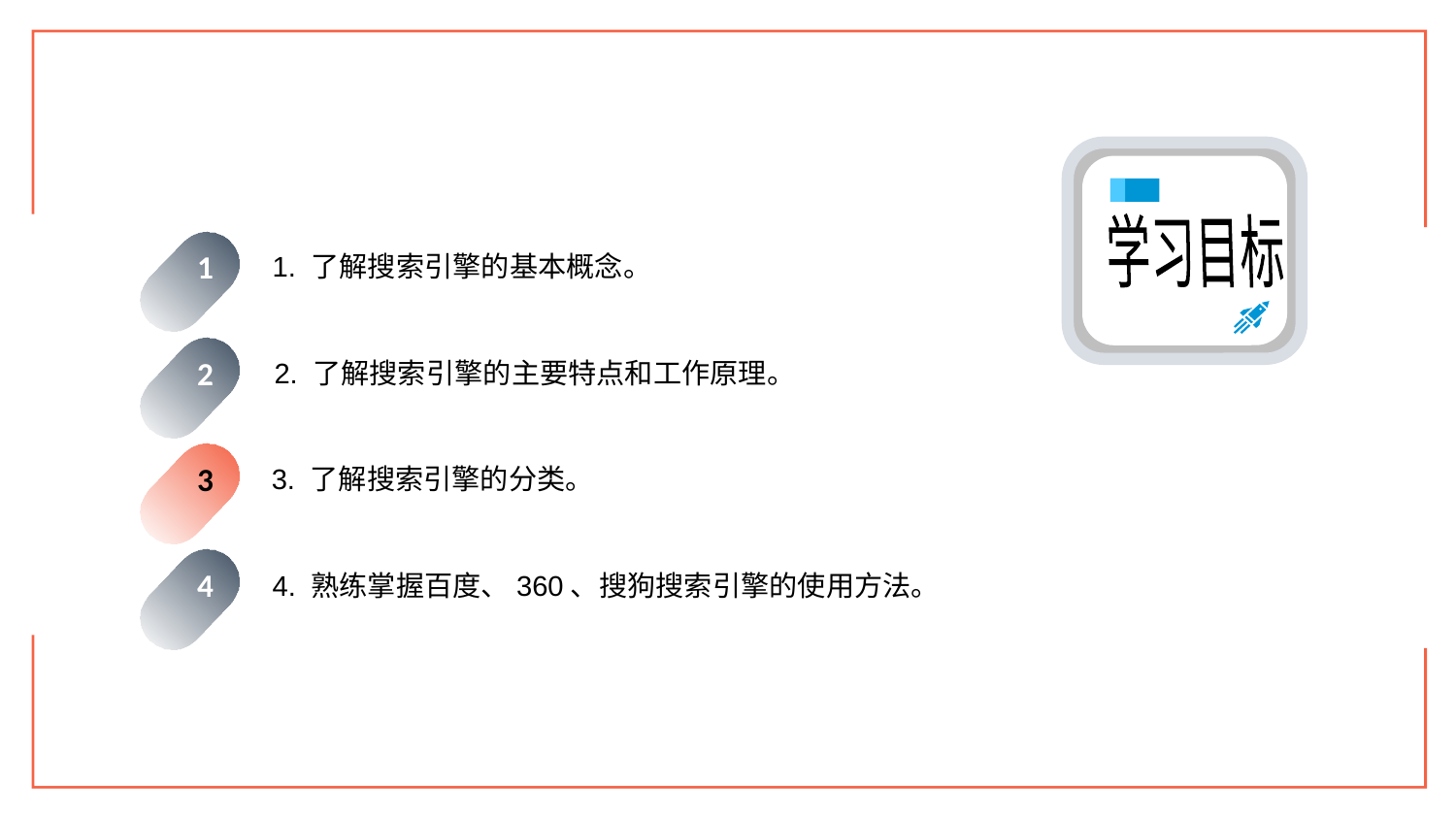

学习目标
1. 了解搜索引擎的基本概念。
1

2. 了解搜索引擎的主要特点和工作原理。
2

3. 了解搜索引擎的分类。
3

4. 熟练掌握百度、360、搜狗搜索引擎的使用方法。
4